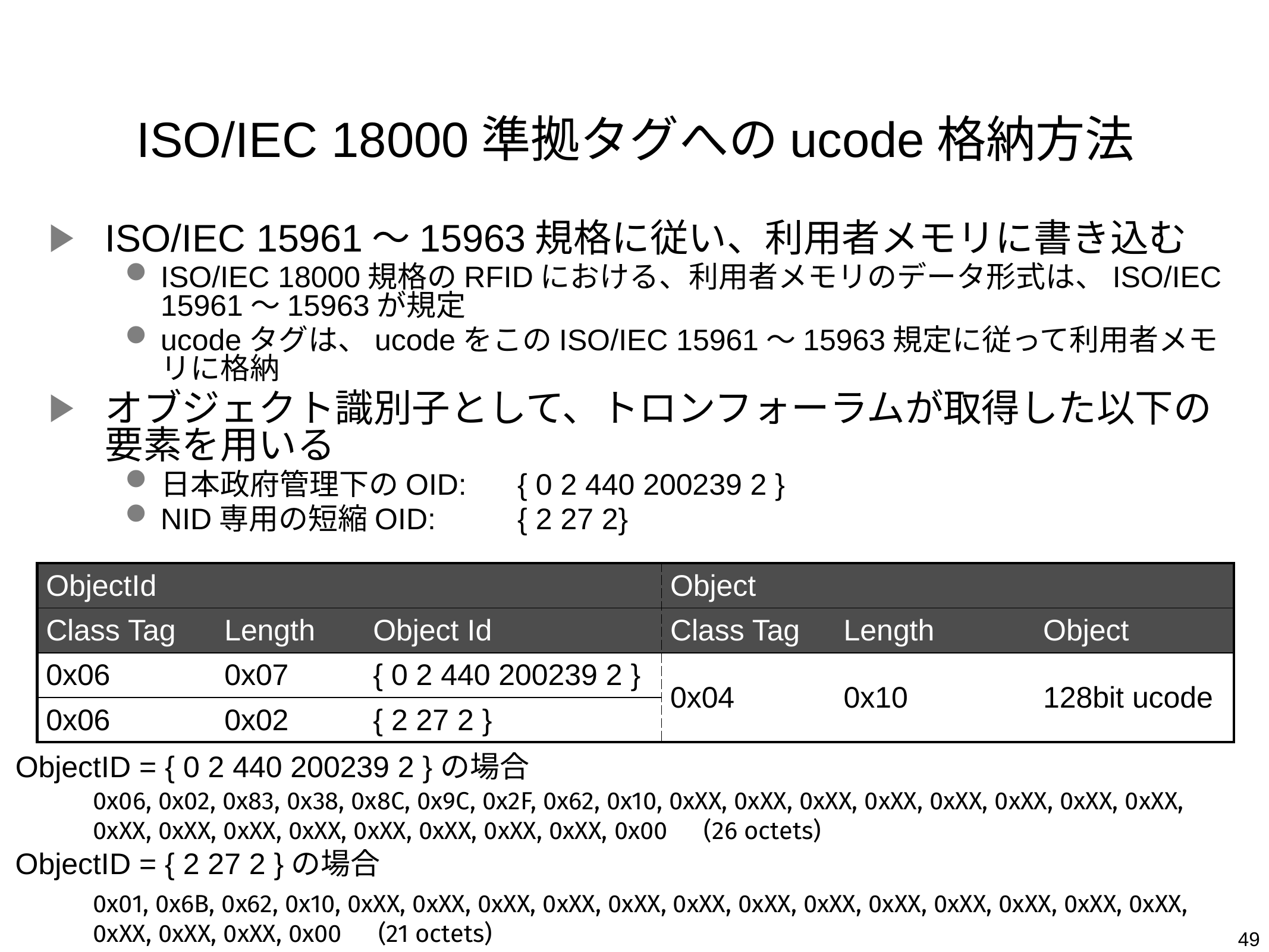

# ISO/IEC 18000準拠タグへのucode格納方法
ISO/IEC 15961～15963規格に従い、利用者メモリに書き込む
ISO/IEC 18000規格のRFIDにおける、利用者メモリのデータ形式は、ISO/IEC 15961～15963が規定
ucodeタグは、ucodeをこのISO/IEC 15961～15963規定に従って利用者メモリに格納
オブジェクト識別子として、トロンフォーラムが取得した以下の要素を用いる
日本政府管理下のOID:	{ 0 2 440 200239 2 }
NID専用の短縮OID:	{ 2 27 2}
| ObjectId |  |  | Object |  |  |
| --- | --- | --- | --- | --- | --- |
| Class Tag | Length | Object Id | Class Tag | Length | Object |
| 0x06 | 0x07 | { 0 2 440 200239 2 } | 0x04 | 0x10 | 128bit ucode |
| 0x06 | 0x02 | { 2 27 2 } |  |  |  |
ObjectID = { 0 2 440 200239 2 }の場合
0x06, 0x02, 0x83, 0x38, 0x8C, 0x9C, 0x2F, 0x62, 0x10, 0xXX, 0xXX, 0xXX, 0xXX, 0xXX, 0xXX, 0xXX, 0xXX, 0xXX, 0xXX, 0xXX, 0xXX, 0xXX, 0xXX, 0xXX, 0xXX, 0x00　(26 octets)
ObjectID = { 2 27 2 }の場合
0x01, 0x6B, 0x62, 0x10, 0xXX, 0xXX, 0xXX, 0xXX, 0xXX, 0xXX, 0xXX, 0xXX, 0xXX, 0xXX, 0xXX, 0xXX, 0xXX, 0xXX, 0xXX, 0xXX, 0x00　(21 octets)
49